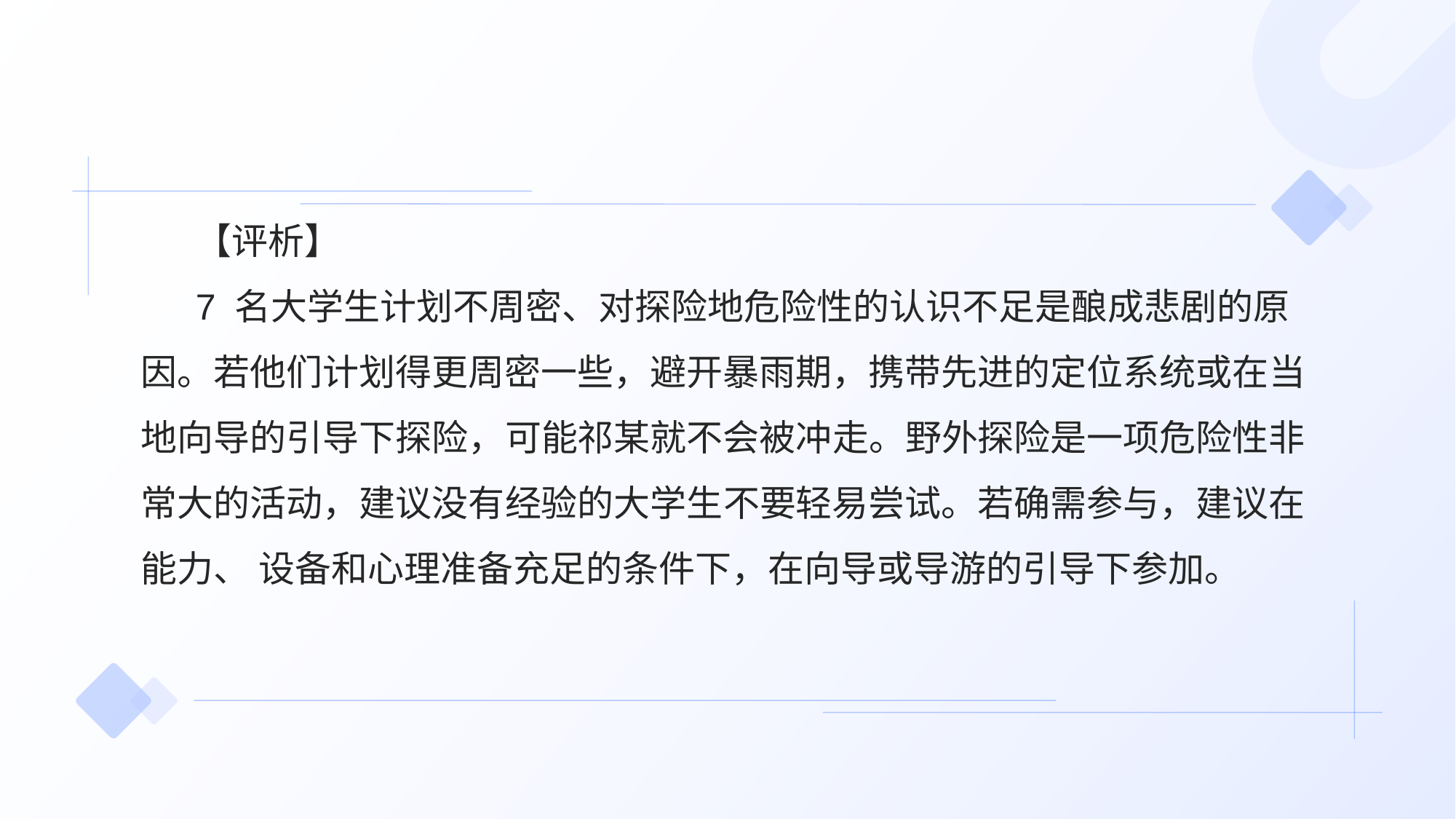

【评析】
7 名大学生计划不周密、对探险地危险性的认识不足是酿成悲剧的原  因。若他们计划得更周密一些，避开暴雨期，携带先进的定位系统或在当地向导的引导下探险，可能祁某就不会被冲走。野外探险是一项危险性非常大的活动，建议没有经验的大学生不要轻易尝试。若确需参与，建议在能力、 设备和心理准备充足的条件下，在向导或导游的引导下参加。